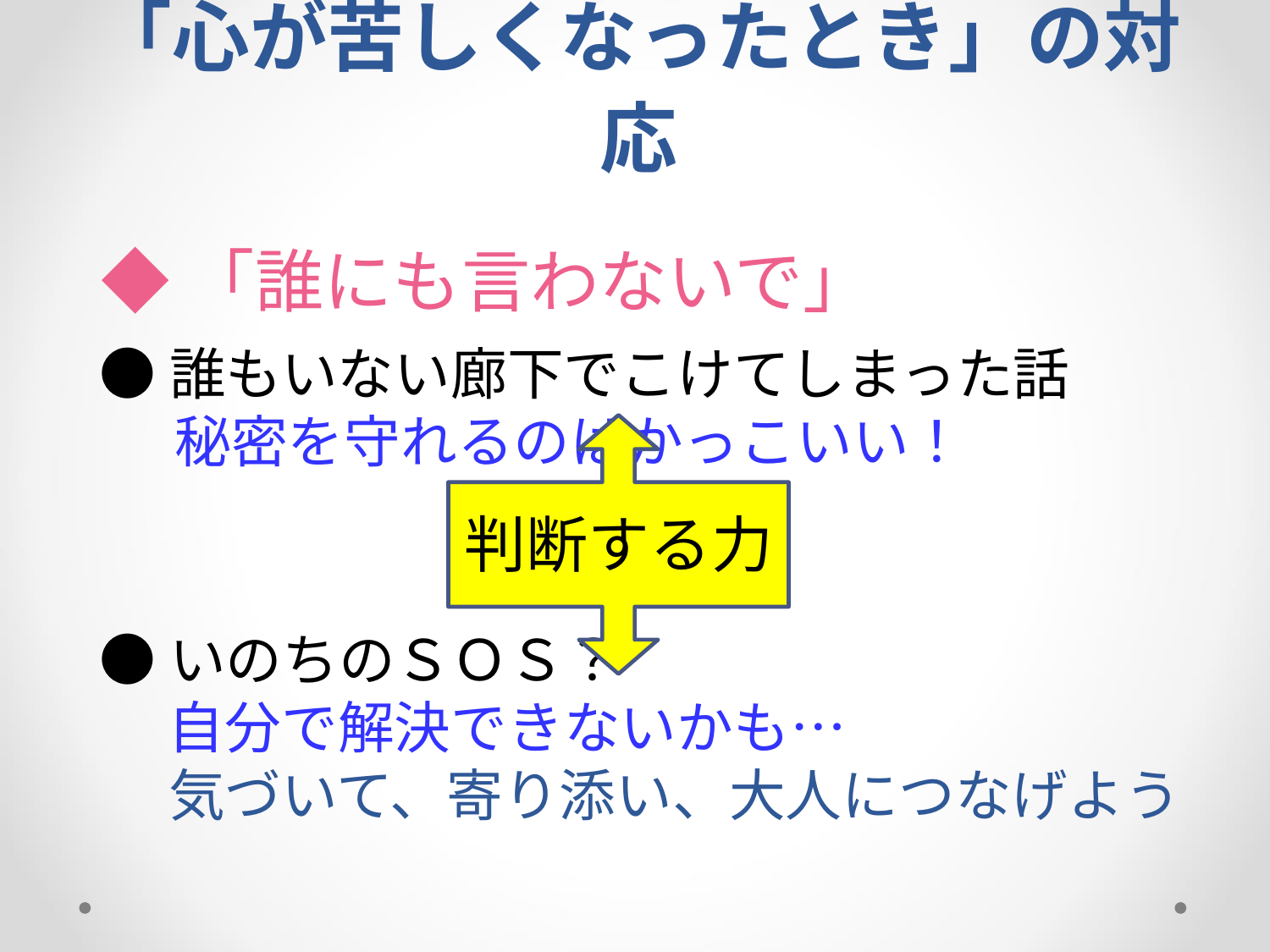

# 「心が苦しくなったとき」の対応
◆「誰にも言わないで」

●誰もいない廊下でこけてしまった話
　  秘密を守れるのはかっこいい！

でも…
判断する力
●いのちのＳＯＳ？
　 自分で解決できないかも…
　 気づいて、寄り添い、大人につなげよう